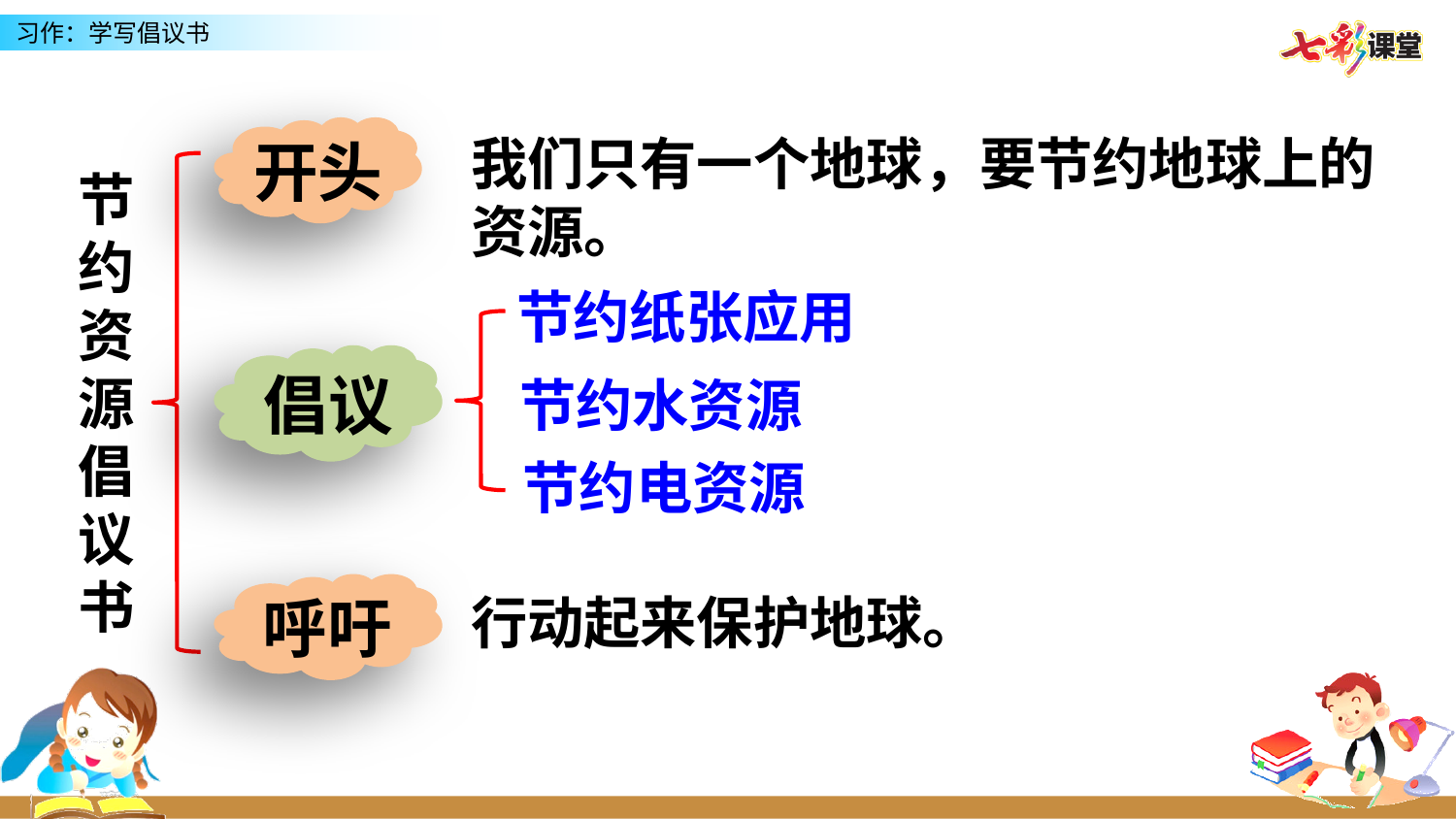

开头
我们只有一个地球，要节约地球上的资源。

节约资源倡议书
节约纸张应用

倡议
节约水资源
节约电资源

呼吁
行动起来保护地球。